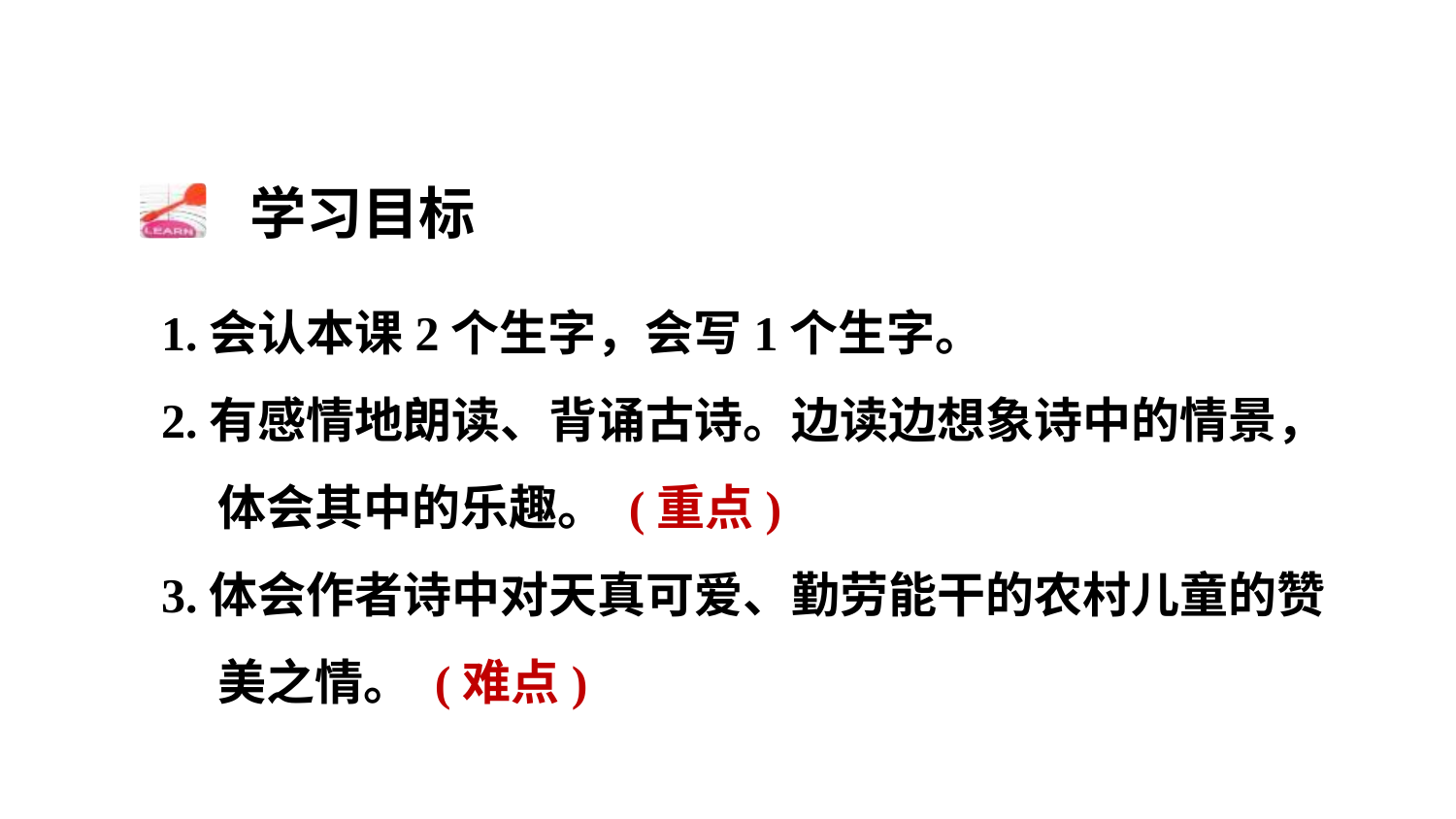

学习目标

1.会认本课2个生字，会写1个生字。
2.有感情地朗读、背诵古诗。边读边想象诗中的情景，体会其中的乐趣。 (重点)
3.体会作者诗中对天真可爱、勤劳能干的农村儿童的赞美之情。 (难点)